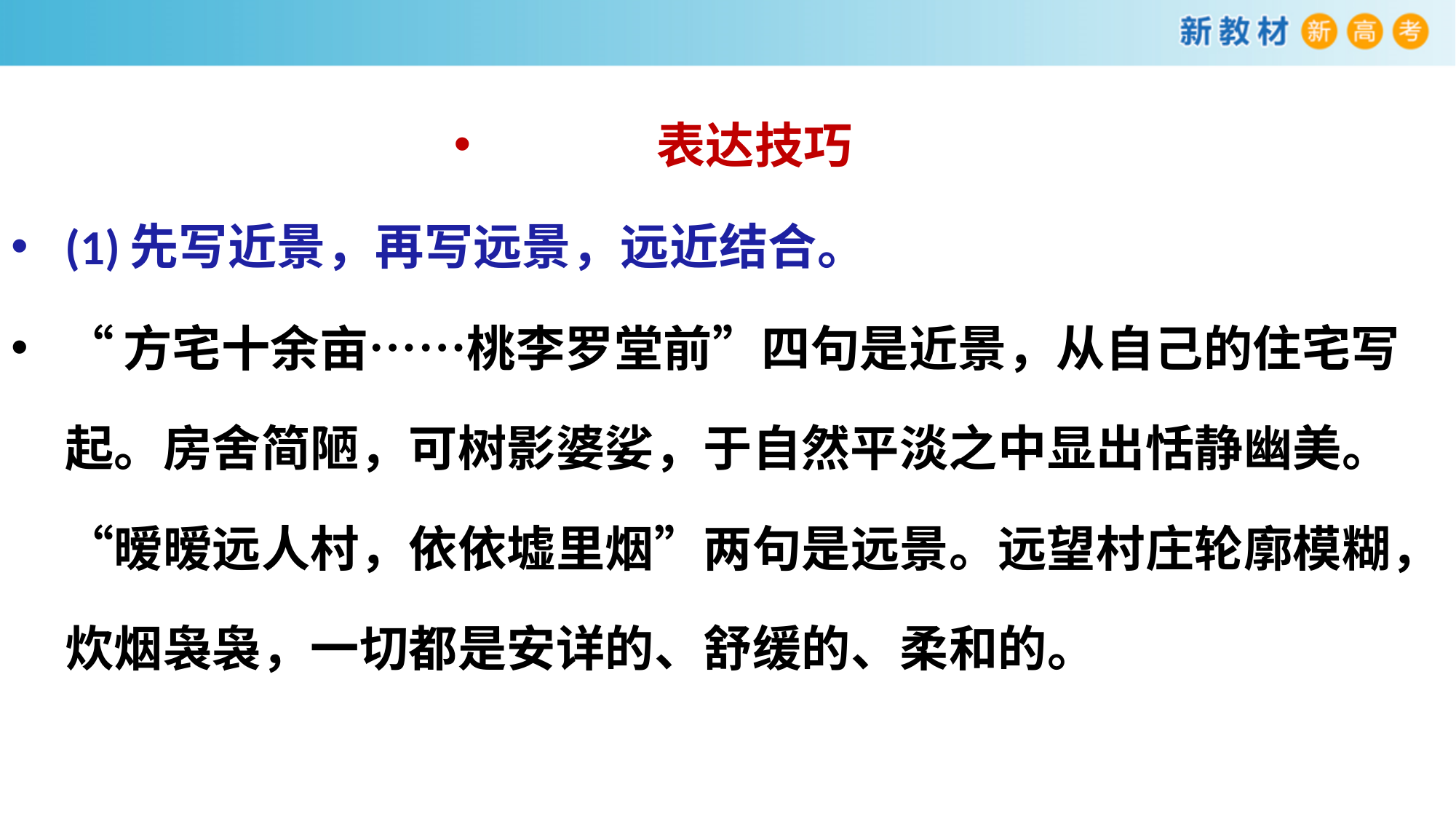

表达技巧
(1)先写近景，再写远景，远近结合。
“方宅十余亩……桃李罗堂前”四句是近景，从自己的住宅写起。房舍简陋，可树影婆娑，于自然平淡之中显出恬静幽美。“暧暧远人村，依依墟里烟”两句是远景。远望村庄轮廓模糊，炊烟袅袅，一切都是安详的、舒缓的、柔和的。